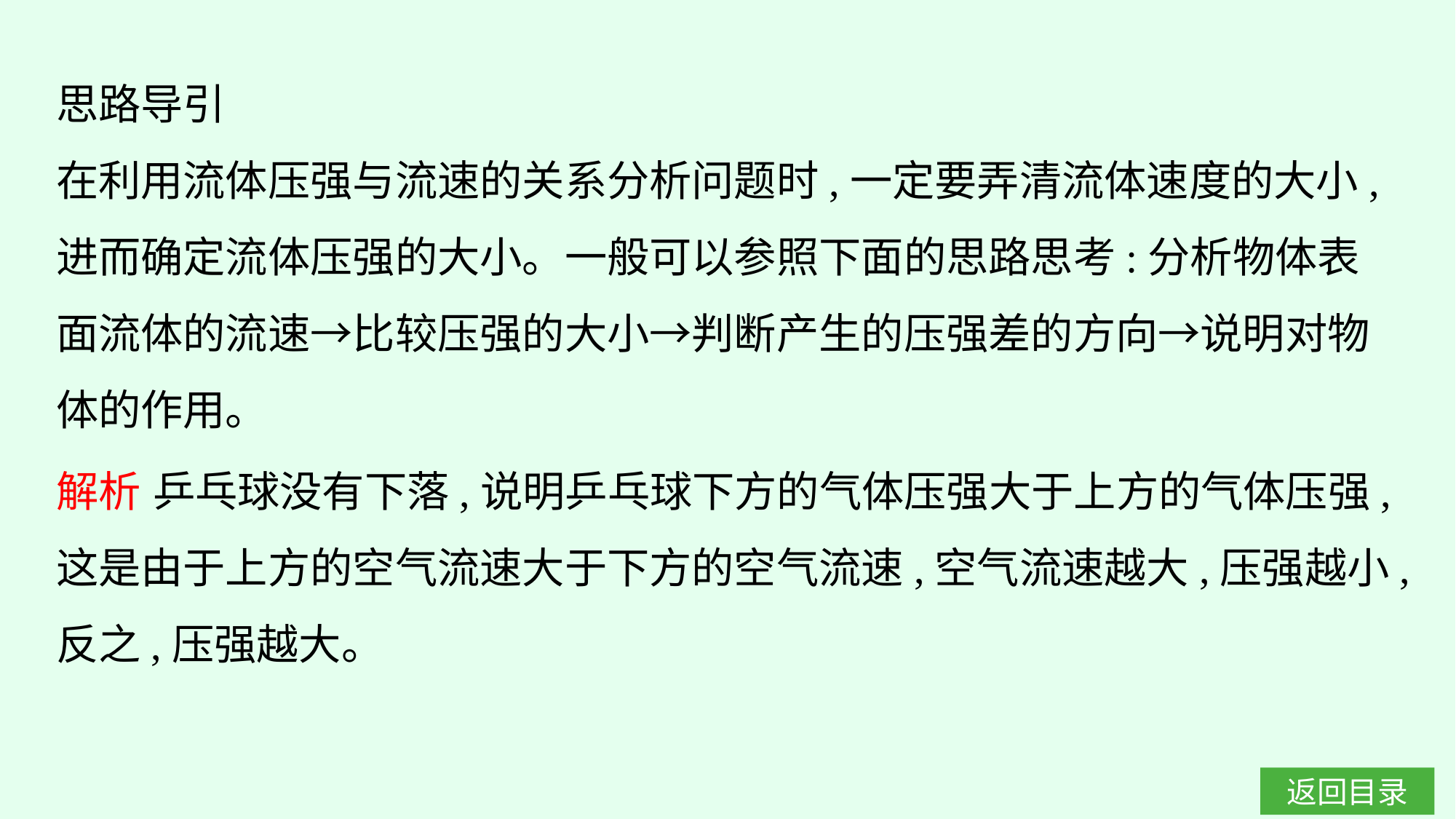

思路导引
在利用流体压强与流速的关系分析问题时,一定要弄清流体速度的大小,进而确定流体压强的大小。一般可以参照下面的思路思考:分析物体表面流体的流速→比较压强的大小→判断产生的压强差的方向→说明对物体的作用。
解析 乒乓球没有下落,说明乒乓球下方的气体压强大于上方的气体压强,这是由于上方的空气流速大于下方的空气流速,空气流速越大,压强越小,反之,压强越大。